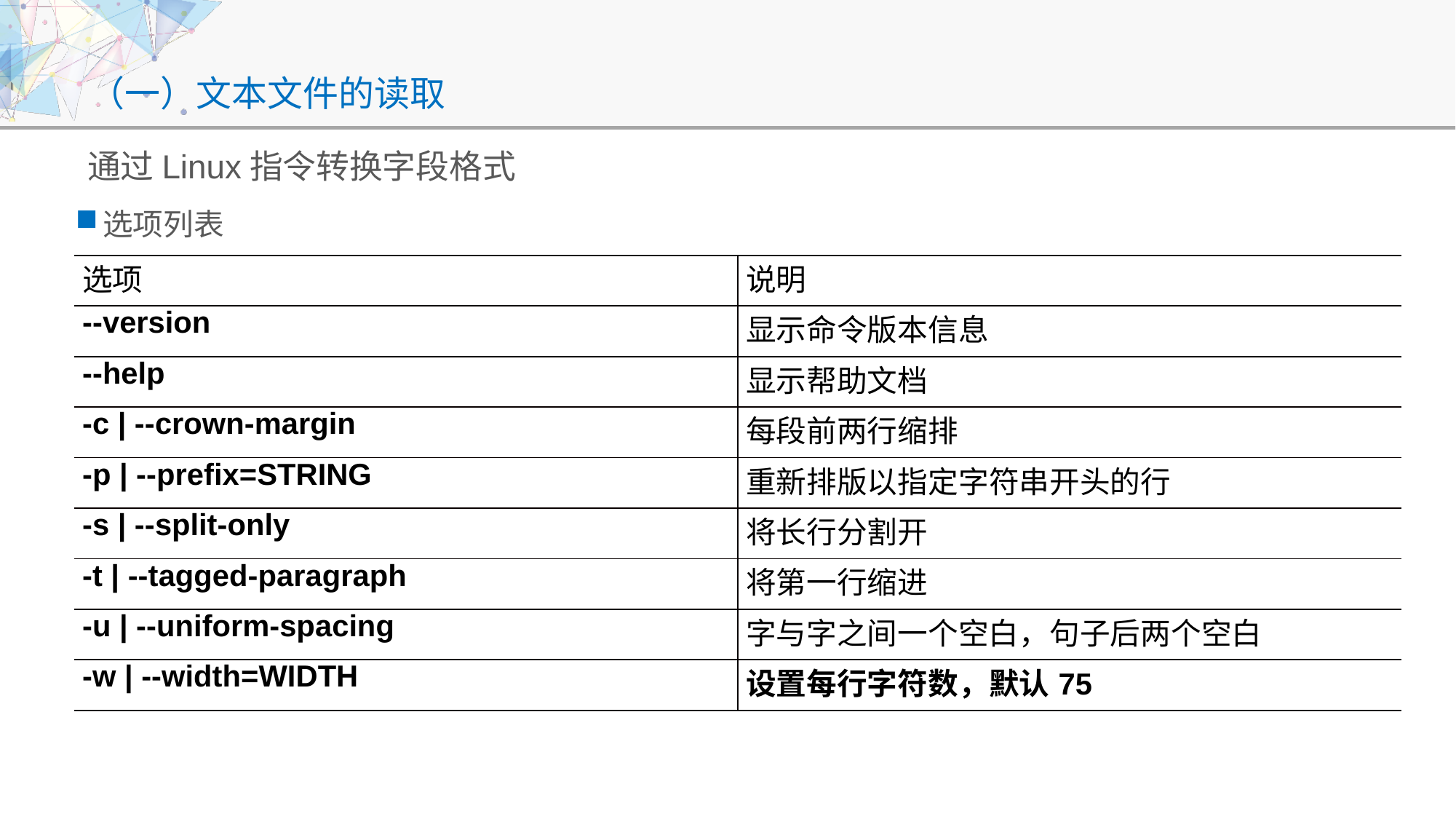

# （一）文本文件的读取
通过Linux指令转换字段格式
选项列表
| 选项 | 说明 |
| --- | --- |
| --version | 显示命令版本信息 |
| --help | 显示帮助文档 |
| -c | --crown-margin | 每段前两行缩排 |
| -p | --prefix=STRING | 重新排版以指定字符串开头的行 |
| -s | --split-only | 将长行分割开 |
| -t | --tagged-paragraph | 将第一行缩进 |
| -u | --uniform-spacing | 字与字之间一个空白，句子后两个空白 |
| -w | --width=WIDTH | 设置每行字符数，默认75 |